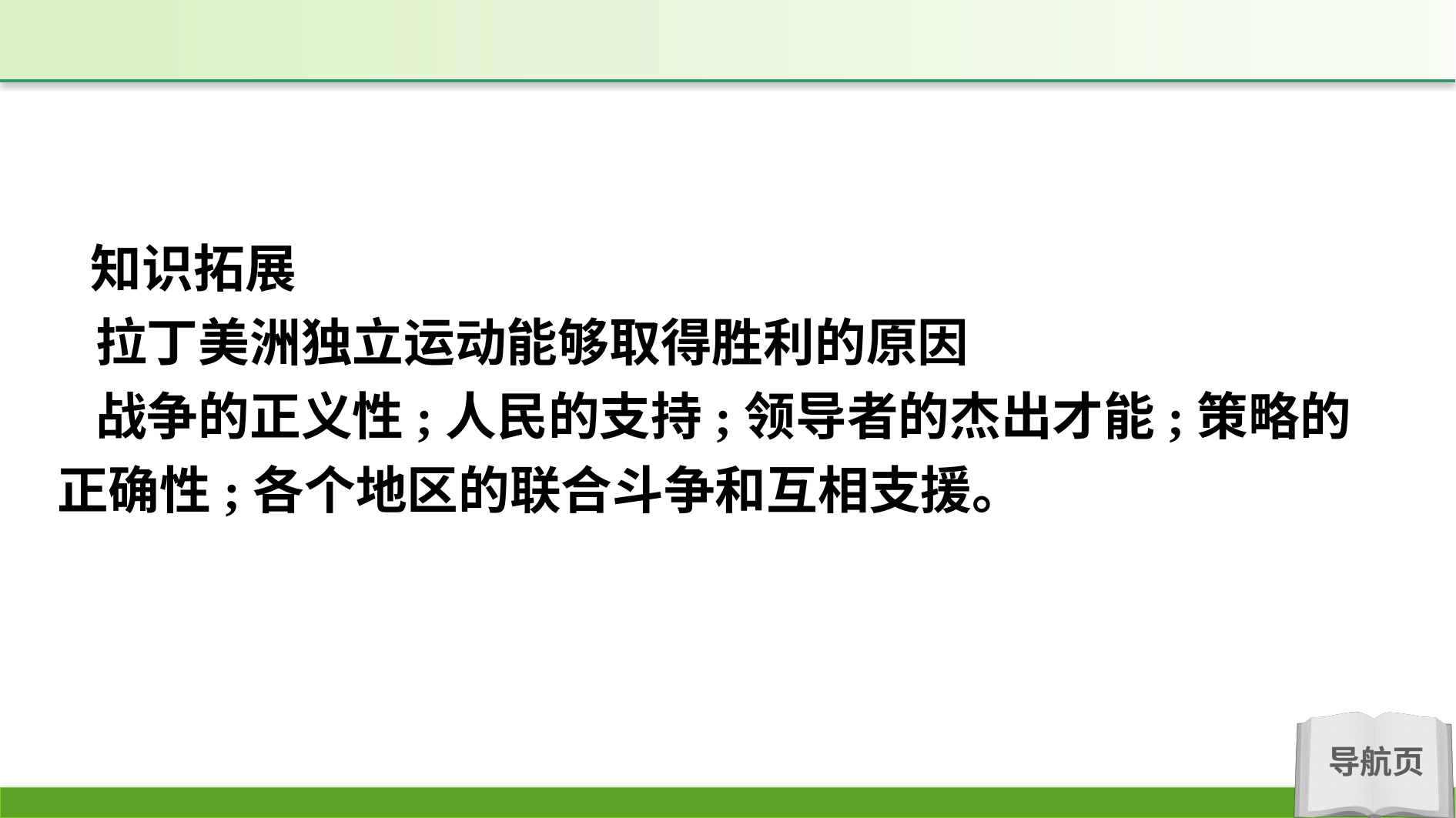

知识拓展
拉丁美洲独立运动能够取得胜利的原因
战争的正义性;人民的支持;领导者的杰出才能;策略的正确性;各个地区的联合斗争和互相支援。